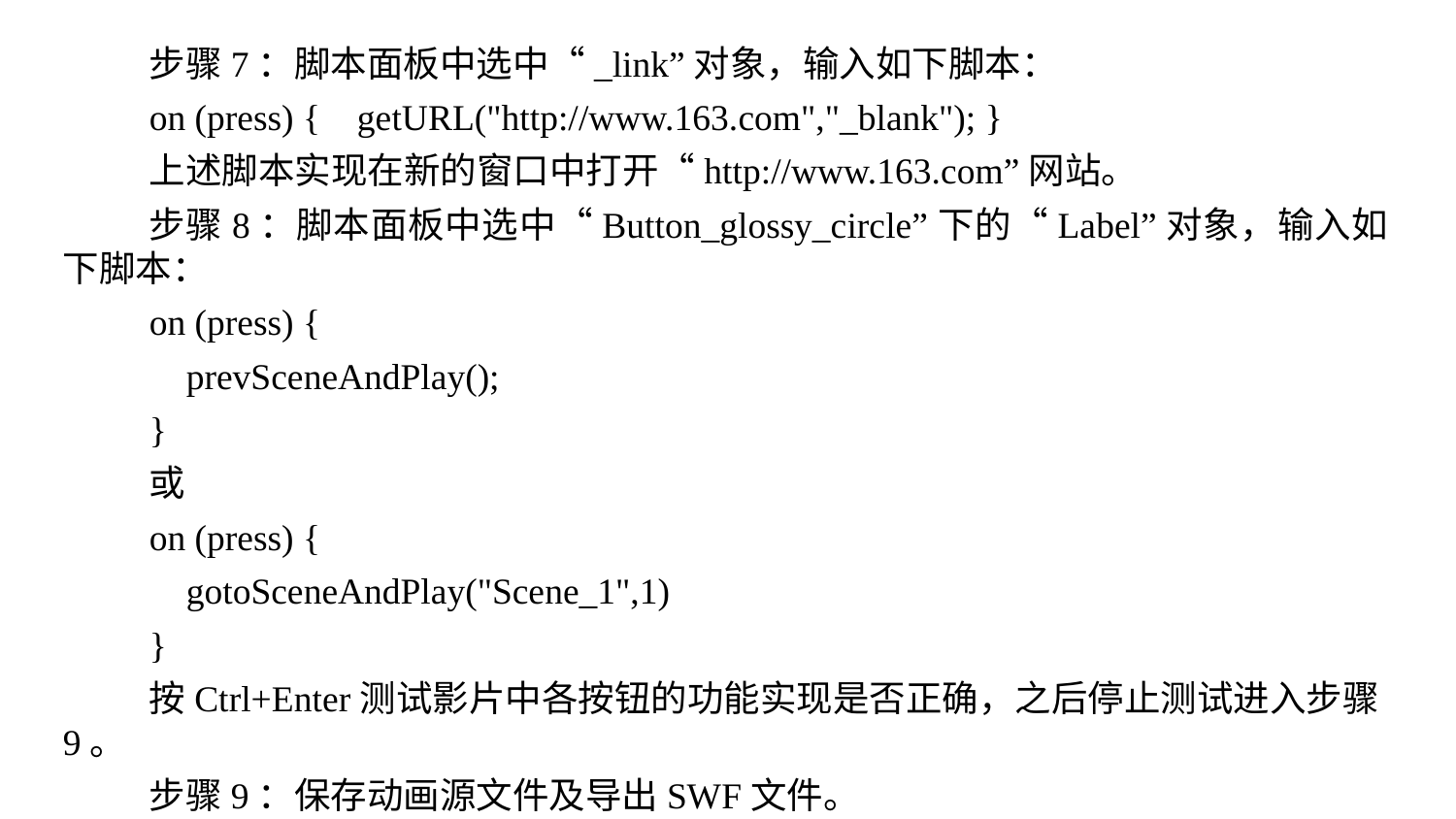

步骤7：脚本面板中选中“_link”对象，输入如下脚本：
on (press) {    getURL("http://www.163.com","_blank"); }
上述脚本实现在新的窗口中打开“http://www.163.com”网站。
步骤8：脚本面板中选中“Button_glossy_circle”下的“Label”对象，输入如下脚本：
on (press) {
    prevSceneAndPlay();
}
或
on (press) {
    gotoSceneAndPlay("Scene_1",1)
}
按Ctrl+Enter测试影片中各按钮的功能实现是否正确，之后停止测试进入步骤9。
步骤9：保存动画源文件及导出SWF文件。